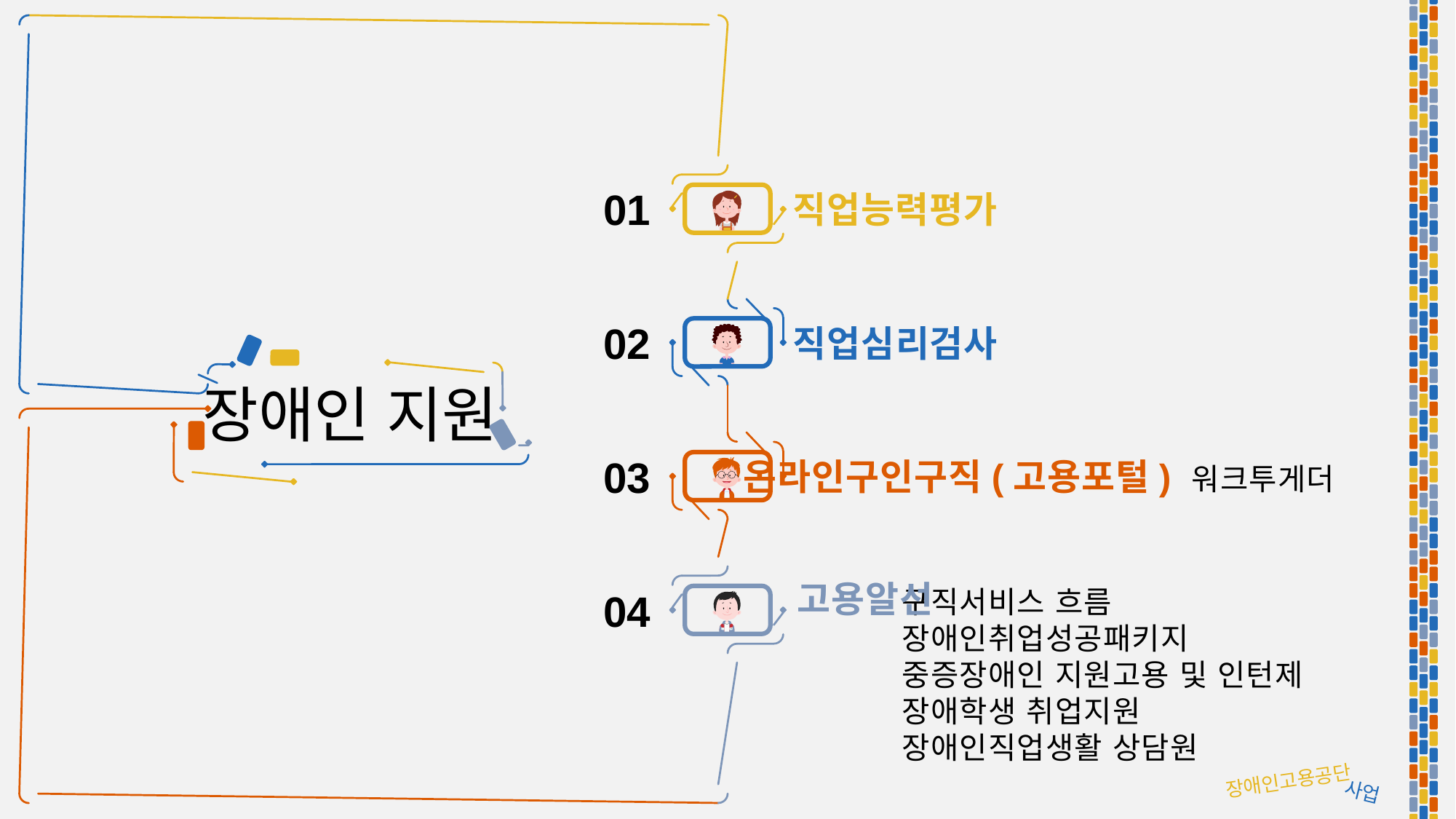

01
직업능력평가

02
직업심리검사

장애인 지원

03
온라인구인구직(고용포털) 워크투게더

고용알선
구직서비스 흐름
장애인취업성공패키지
중증장애인 지원고용 및 인턴제
장애학생 취업지원
장애인직업생활 상담원
04

장애인고용공단
사업